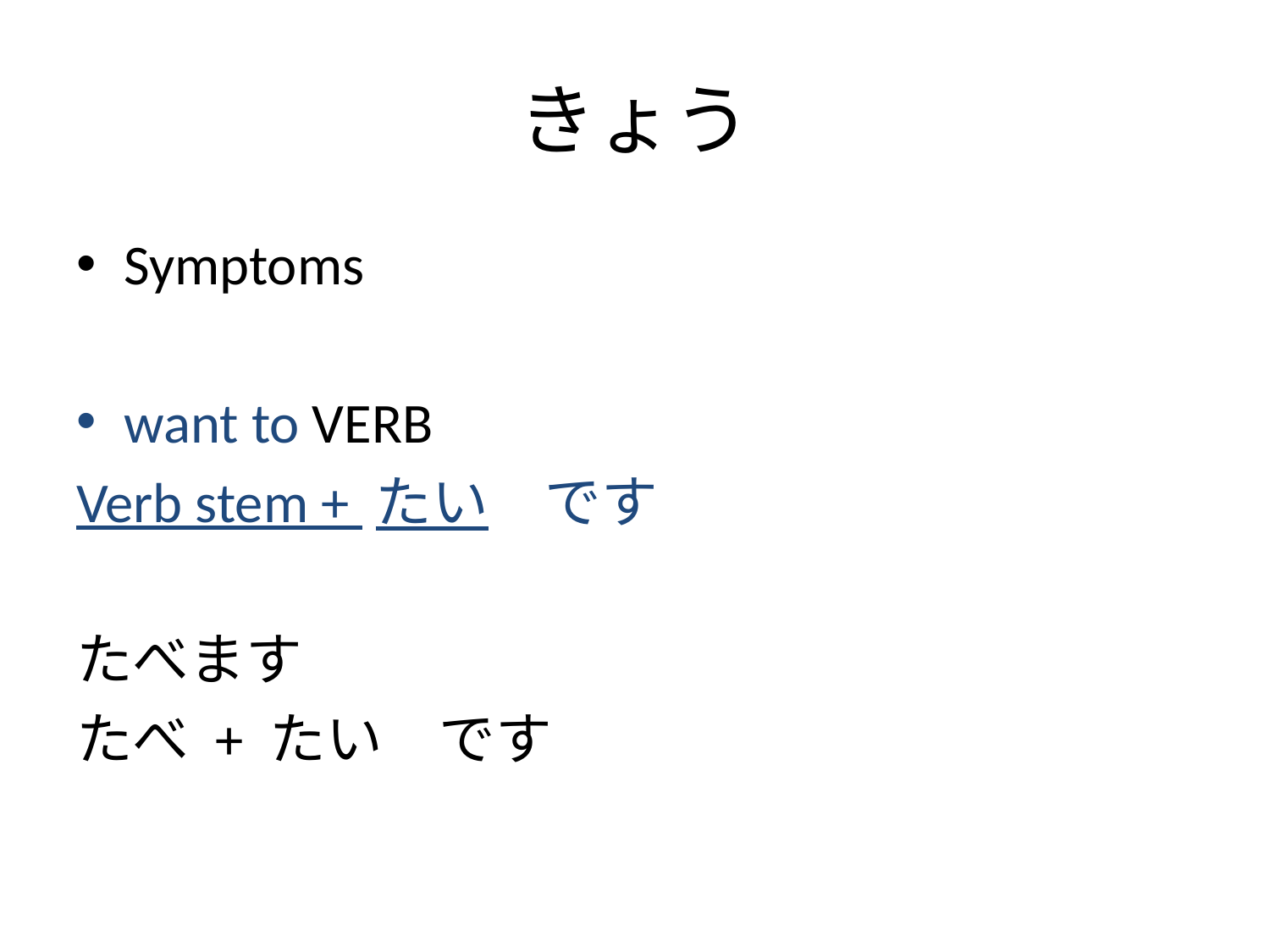

# きょう
Symptoms

want to VERB
Verb stem + たい　です

たべます
たべ + たい　です